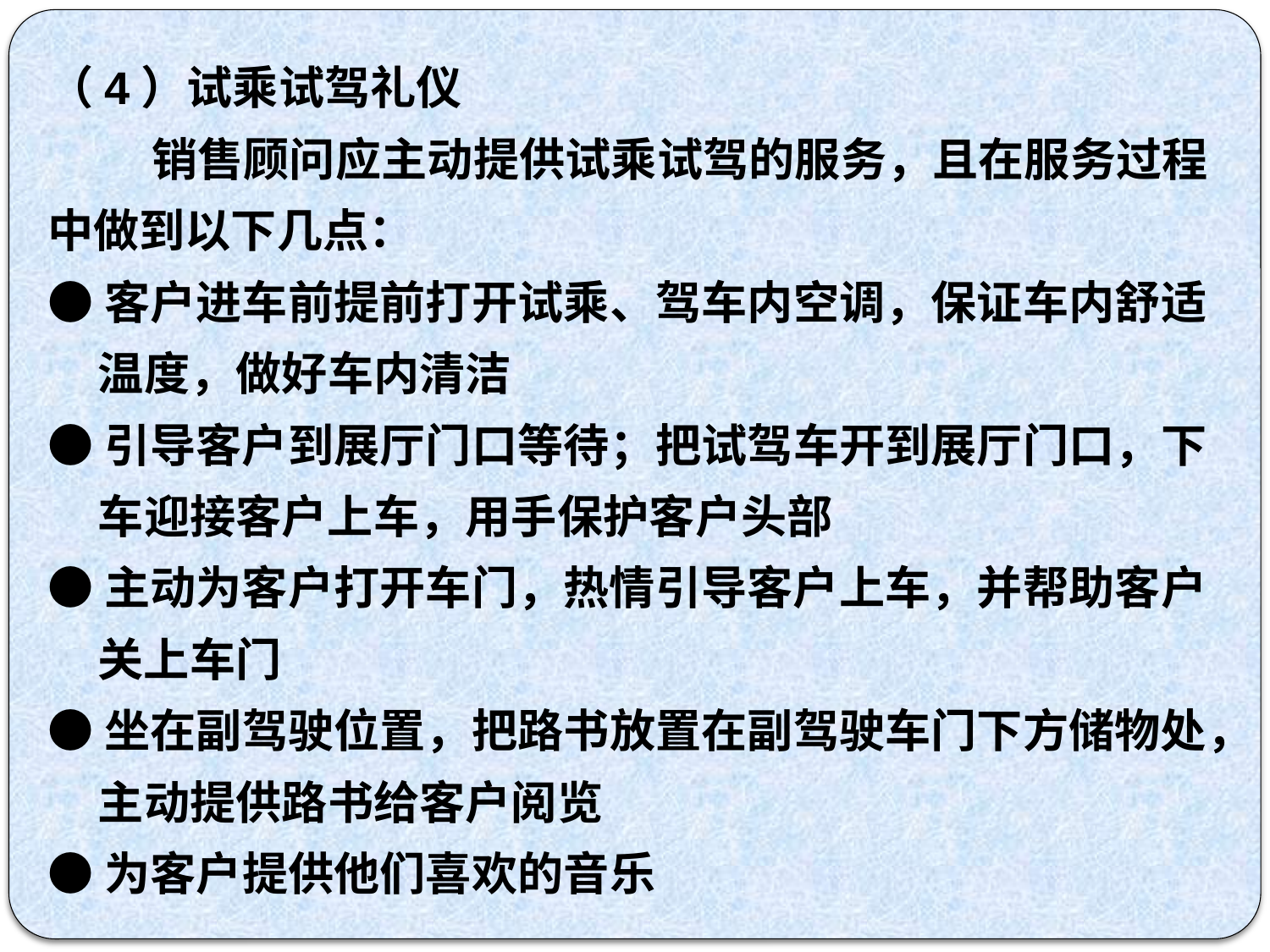

（4）试乘试驾礼仪
         销售顾问应主动提供试乘试驾的服务，且在服务过程中做到以下几点：
●客户进车前提前打开试乘、驾车内空调，保证车内舒适温度，做好车内清洁
●引导客户到展厅门口等待；把试驾车开到展厅门口，下车迎接客户上车，用手保护客户头部
●主动为客户打开车门，热情引导客户上车，并帮助客户关上车门
●坐在副驾驶位置，把路书放置在副驾驶车门下方储物处，主动提供路书给客户阅览
●为客户提供他们喜欢的音乐